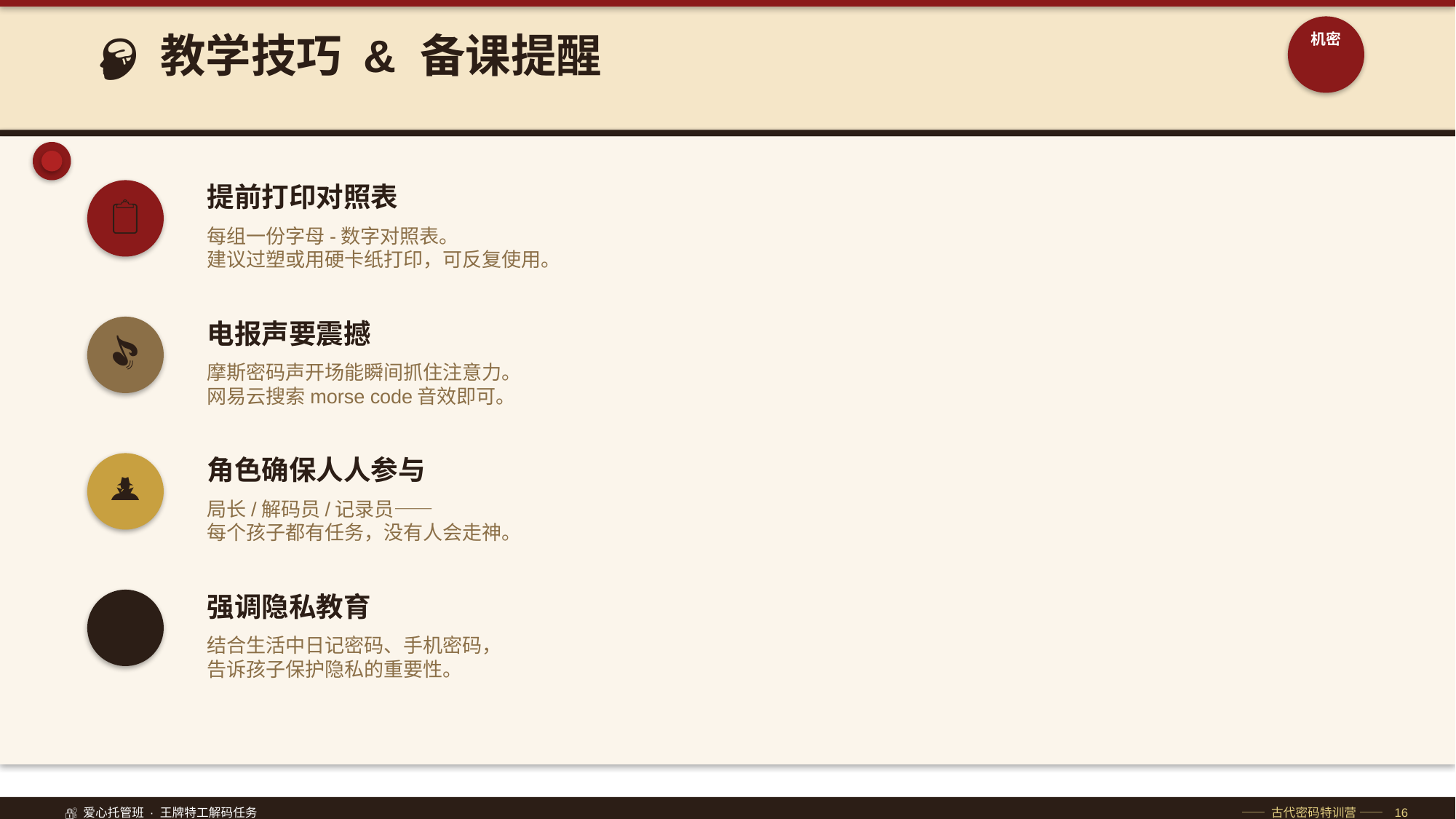

🧠 教学技巧 & 备课提醒
机密

提前打印对照表

📋
每组一份字母-数字对照表。
建议过塑或用硬卡纸打印，可反复使用。
电报声要震撼

🎵
摩斯密码声开场能瞬间抓住注意力。
网易云搜索morse code音效即可。
角色确保人人参与

🕵️
局长/解码员/记录员——
每个孩子都有任务，没有人会走神。
强调隐私教育

🔐
结合生活中日记密码、手机密码，
告诉孩子保护隐私的重要性。

🔐 爱心托管班 · 王牌特工解码任务
—— 古代密码特训营 ——   16